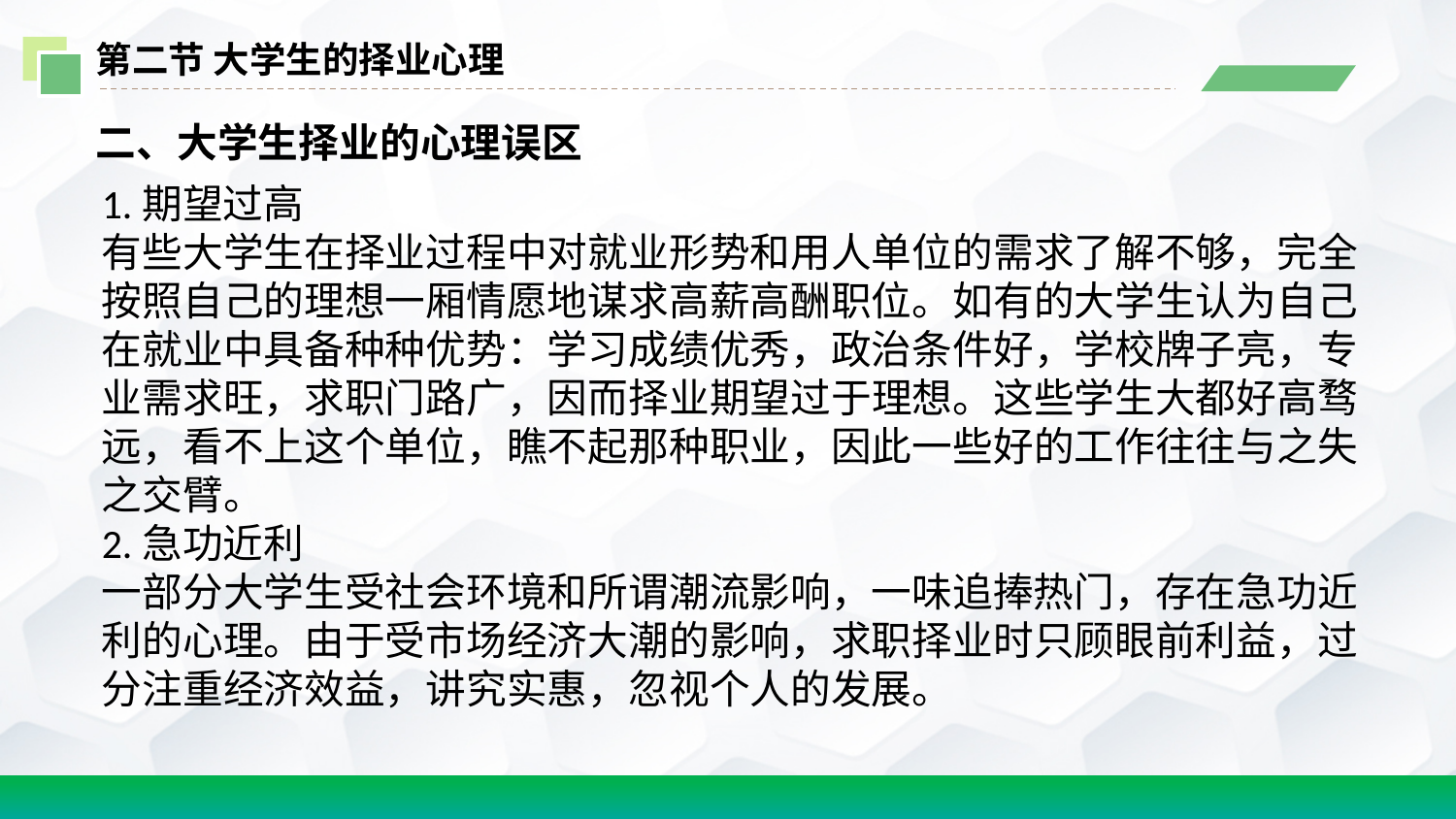

第二节 大学生的择业心理
二、大学生择业的心理误区
1.期望过高
有些大学生在择业过程中对就业形势和用人单位的需求了解不够，完全按照自己的理想一厢情愿地谋求高薪高酬职位。如有的大学生认为自己在就业中具备种种优势：学习成绩优秀，政治条件好，学校牌子亮，专业需求旺，求职门路广，因而择业期望过于理想。这些学生大都好高骛远，看不上这个单位，瞧不起那种职业，因此一些好的工作往往与之失之交臂。
2.急功近利
一部分大学生受社会环境和所谓潮流影响，一味追捧热门，存在急功近利的心理。由于受市场经济大潮的影响，求职择业时只顾眼前利益，过分注重经济效益，讲究实惠，忽视个人的发展。